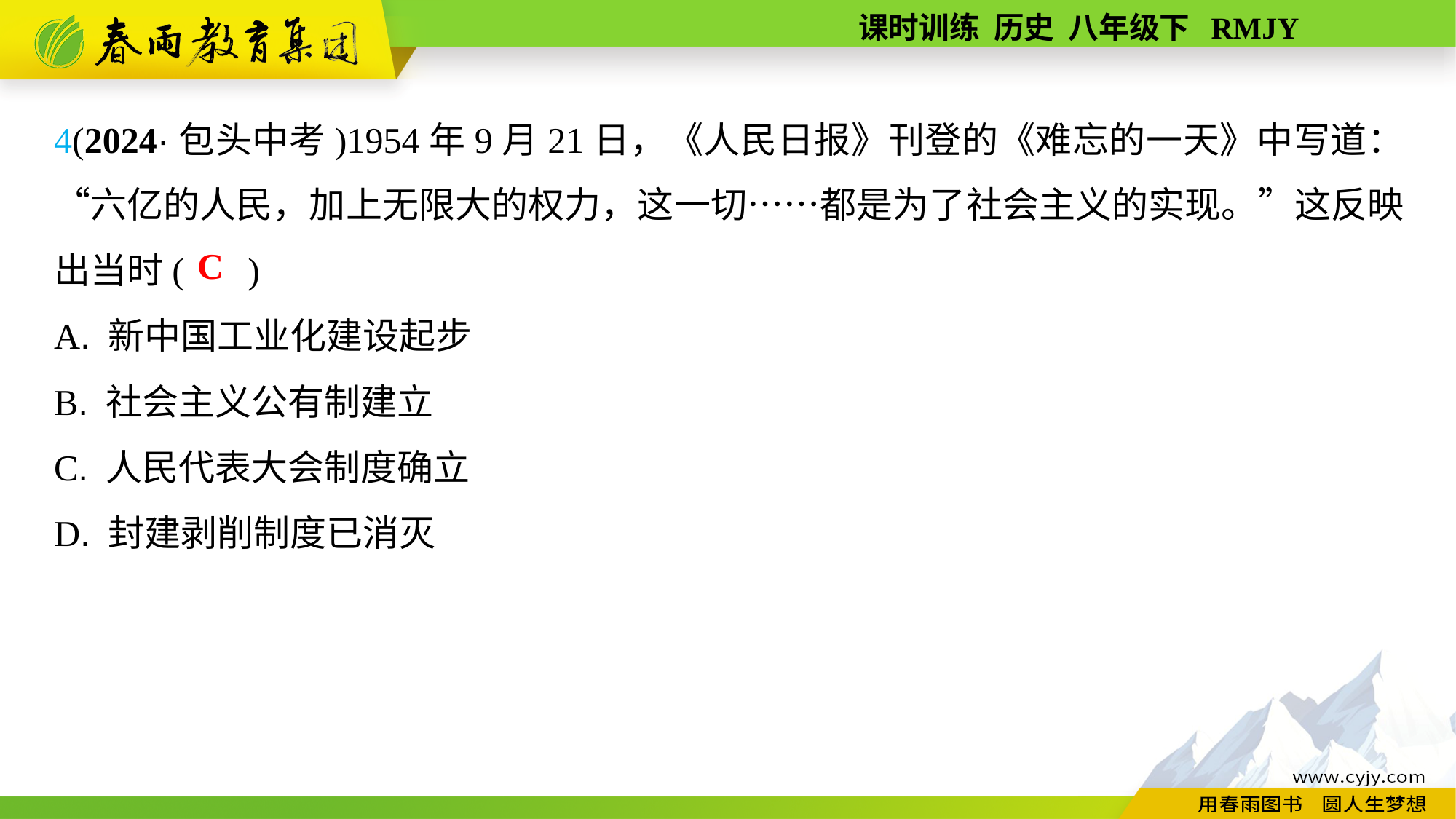

4(2024·包头中考)1954年9月21日，《人民日报》刊登的《难忘的一天》中写道：“六亿的人民，加上无限大的权力，这一切……都是为了社会主义的实现。”这反映出当时(       )
A. 新中国工业化建设起步
B. 社会主义公有制建立
C. 人民代表大会制度确立
D. 封建剥削制度已消灭
C